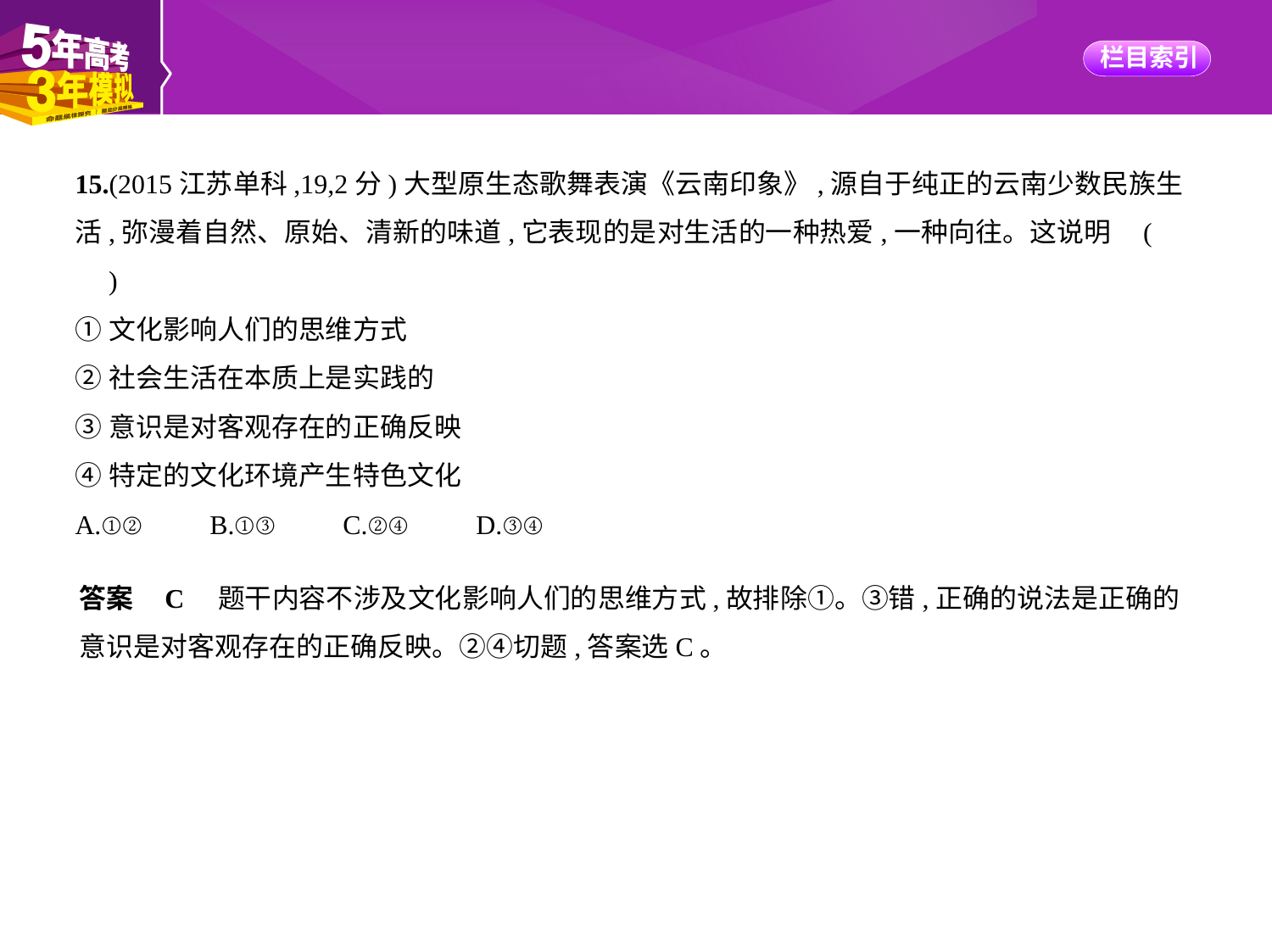

15.(2015江苏单科,19,2分)大型原生态歌舞表演《云南印象》,源自于纯正的云南少数民族生
活,弥漫着自然、原始、清新的味道,它表现的是对生活的一种热爱,一种向往。这说明 (
　)
①文化影响人们的思维方式
②社会生活在本质上是实践的
③意识是对客观存在的正确反映
④特定的文化环境产生特色文化
A.①②　　B.①③　　C.②④　　D.③④
答案    C　题干内容不涉及文化影响人们的思维方式,故排除①。③错,正确的说法是正确的
意识是对客观存在的正确反映。②④切题,答案选C。